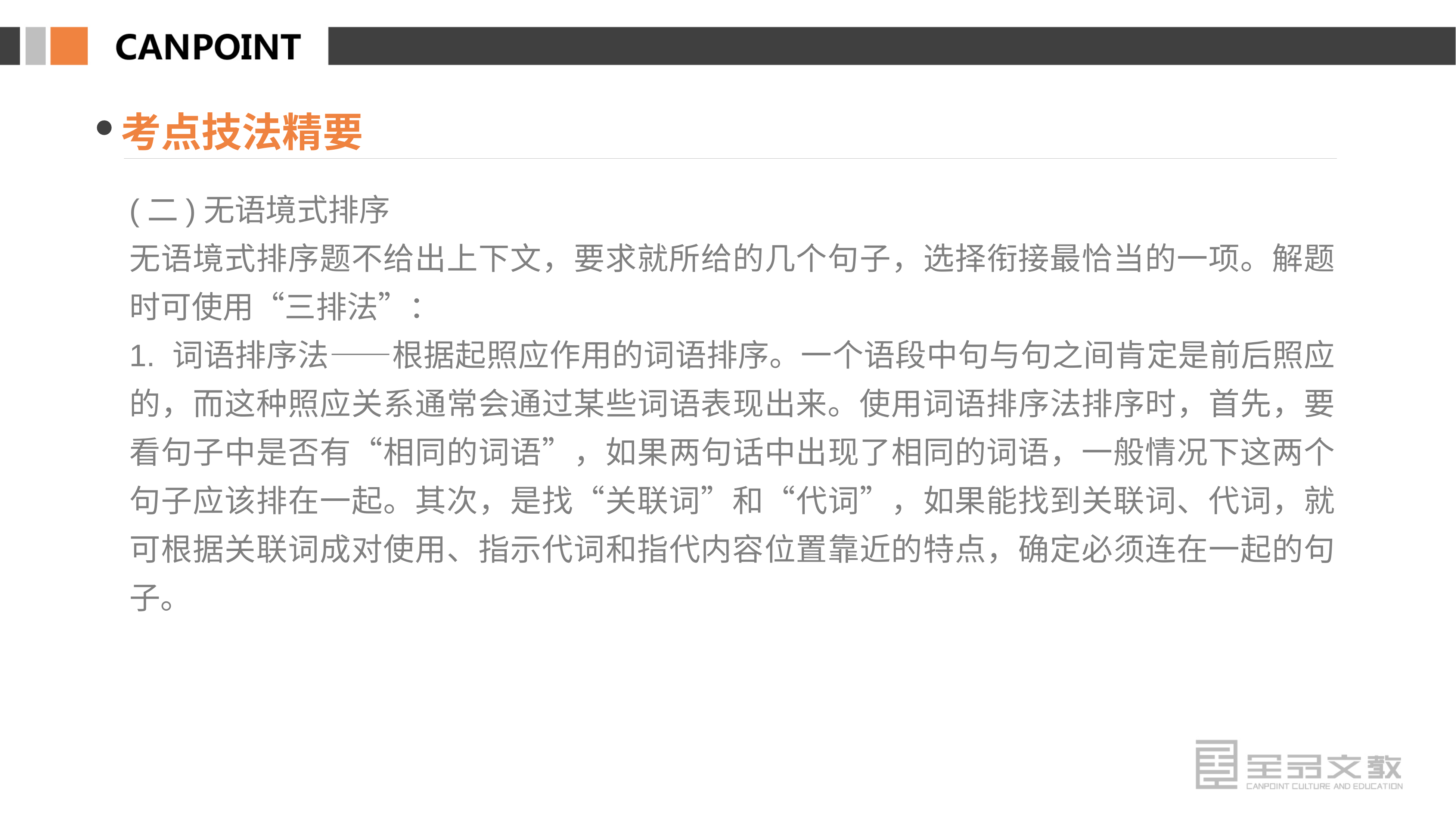

考点技法精要

(二)无语境式排序
无语境式排序题不给出上下文，要求就所给的几个句子，选择衔接最恰当的一项。解题时可使用“三排法”：
1. 词语排序法——根据起照应作用的词语排序。一个语段中句与句之间肯定是前后照应的，而这种照应关系通常会通过某些词语表现出来。使用词语排序法排序时，首先，要看句子中是否有“相同的词语”，如果两句话中出现了相同的词语，一般情况下这两个句子应该排在一起。其次，是找“关联词”和“代词”，如果能找到关联词、代词，就可根据关联词成对使用、指示代词和指代内容位置靠近的特点，确定必须连在一起的句子。